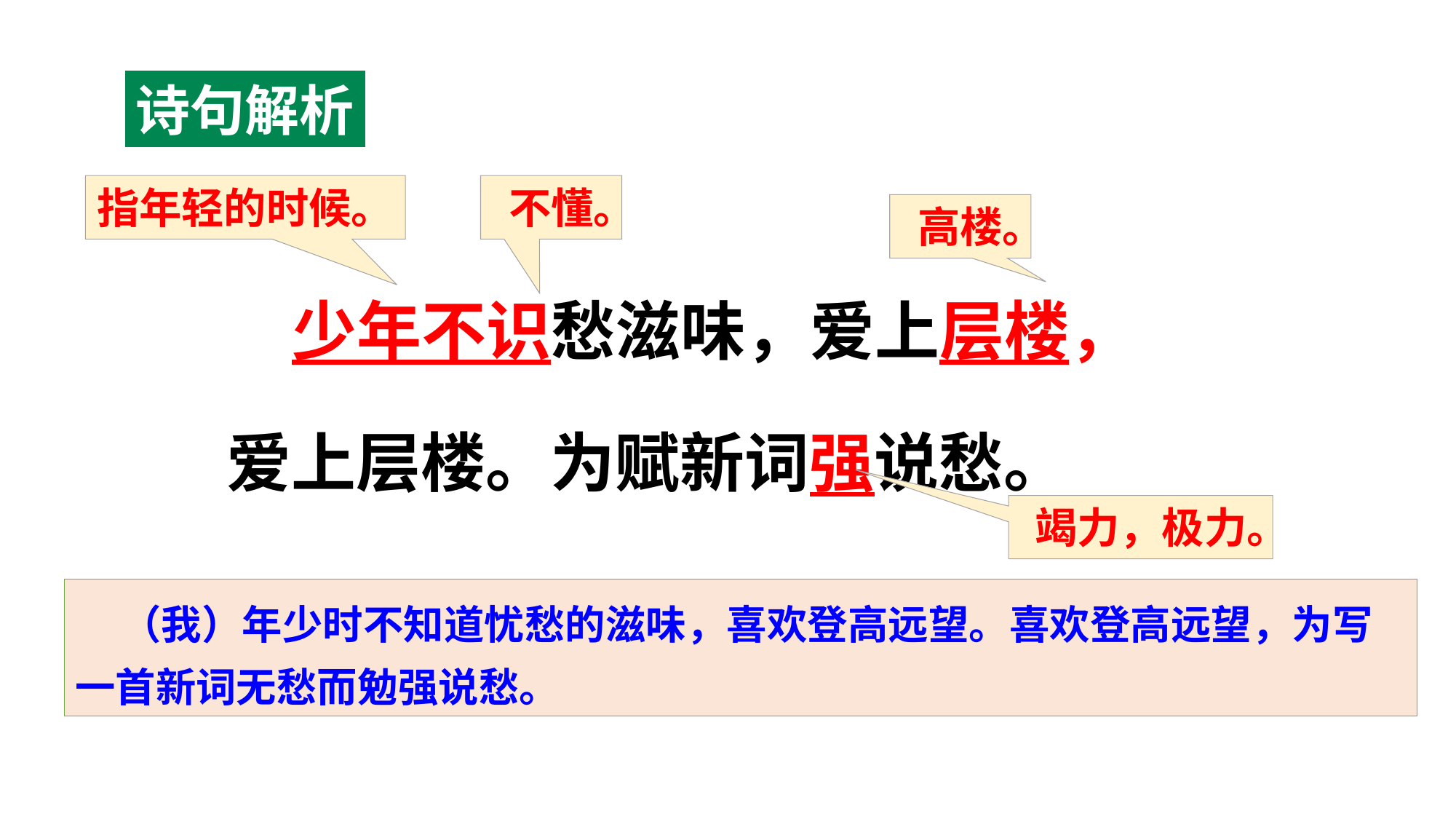

诗句解析

    少年不识愁滋味，爱上层楼，
爱上层楼。为赋新词强说愁。
指年轻的时候。
不懂。
高楼。
竭力，极力。
    （我）年少时不知道忧愁的滋味，喜欢登高远望。喜欢登高远望，为写一首新词无愁而勉强说愁。